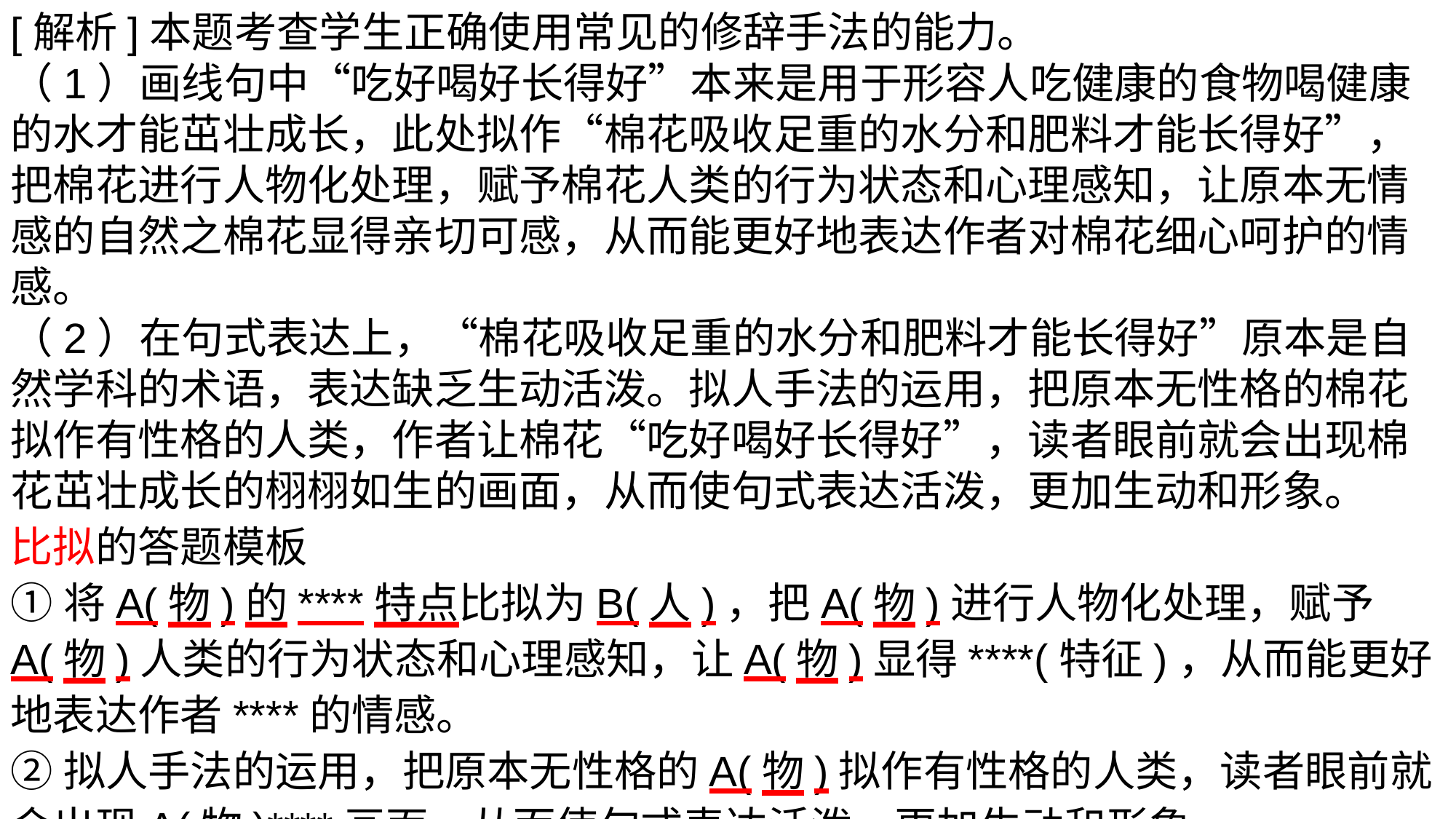

[解析]本题考查学生正确使用常见的修辞手法的能力。
（1）画线句中“吃好喝好长得好”本来是用于形容人吃健康的食物喝健康的水才能茁壮成长，此处拟作“棉花吸收足重的水分和肥料才能长得好”，把棉花进行人物化处理，赋予棉花人类的行为状态和心理感知，让原本无情感的自然之棉花显得亲切可感，从而能更好地表达作者对棉花细心呵护的情感。
（2）在句式表达上，“棉花吸收足重的水分和肥料才能长得好”原本是自然学科的术语，表达缺乏生动活泼。拟人手法的运用，把原本无性格的棉花拟作有性格的人类，作者让棉花“吃好喝好长得好”，读者眼前就会出现棉花茁壮成长的栩栩如生的画面，从而使句式表达活泼，更加生动和形象。
比拟的答题模板
①将A(物)的****特点比拟为B(人)，把A(物)进行人物化处理，赋予A(物)人类的行为状态和心理感知，让A(物)显得****(特征)，从而能更好地表达作者****的情感。
②拟人手法的运用，把原本无性格的A(物)拟作有性格的人类，读者眼前就会出现A(物)****画面，从而使句式表达活泼，更加生动和形象。